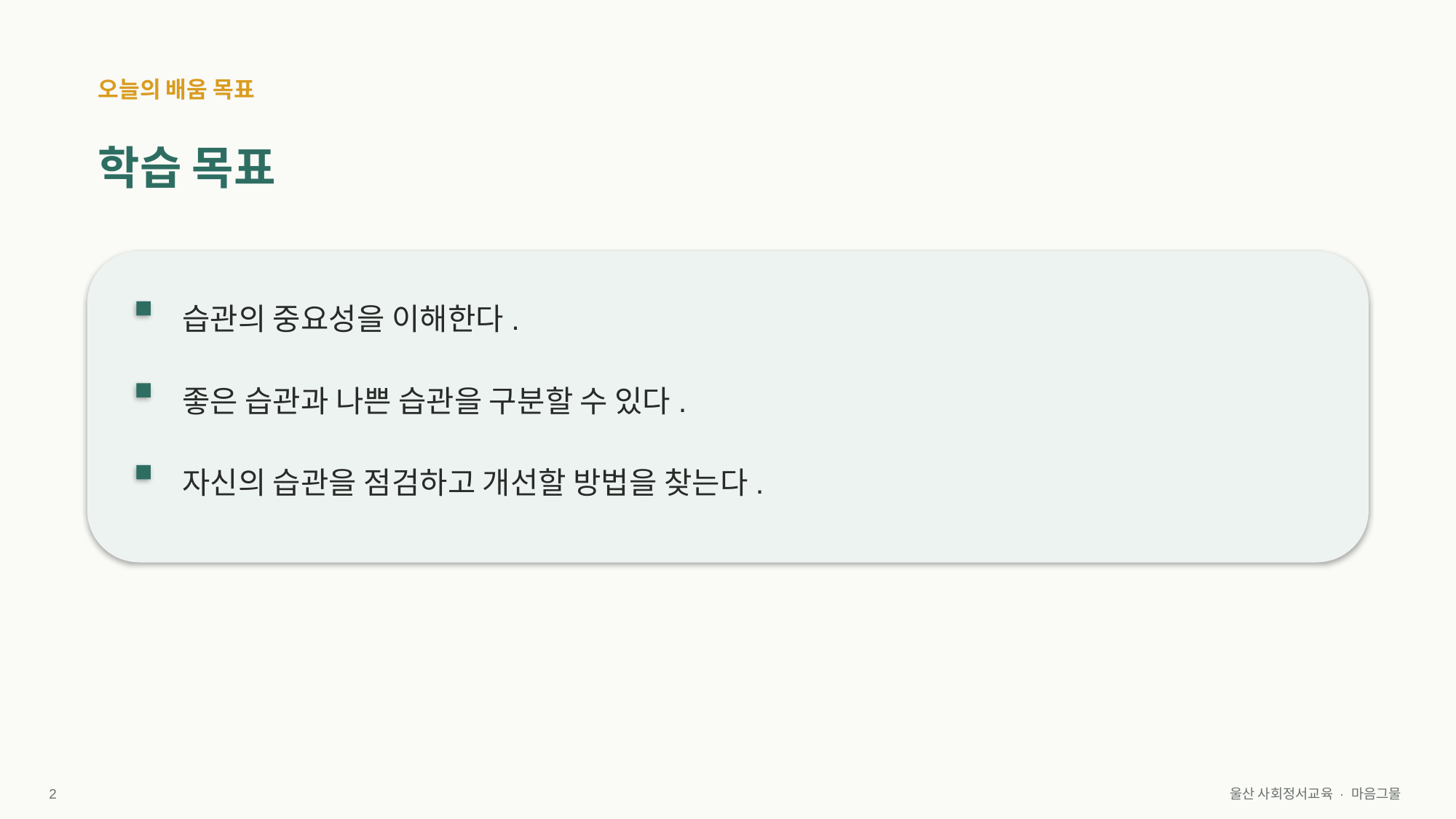

오늘의 배움 목표
학습 목표

습관의 중요성을 이해한다.

좋은 습관과 나쁜 습관을 구분할 수 있다.

자신의 습관을 점검하고 개선할 방법을 찾는다.

2
울산 사회정서교육 · 마음그물